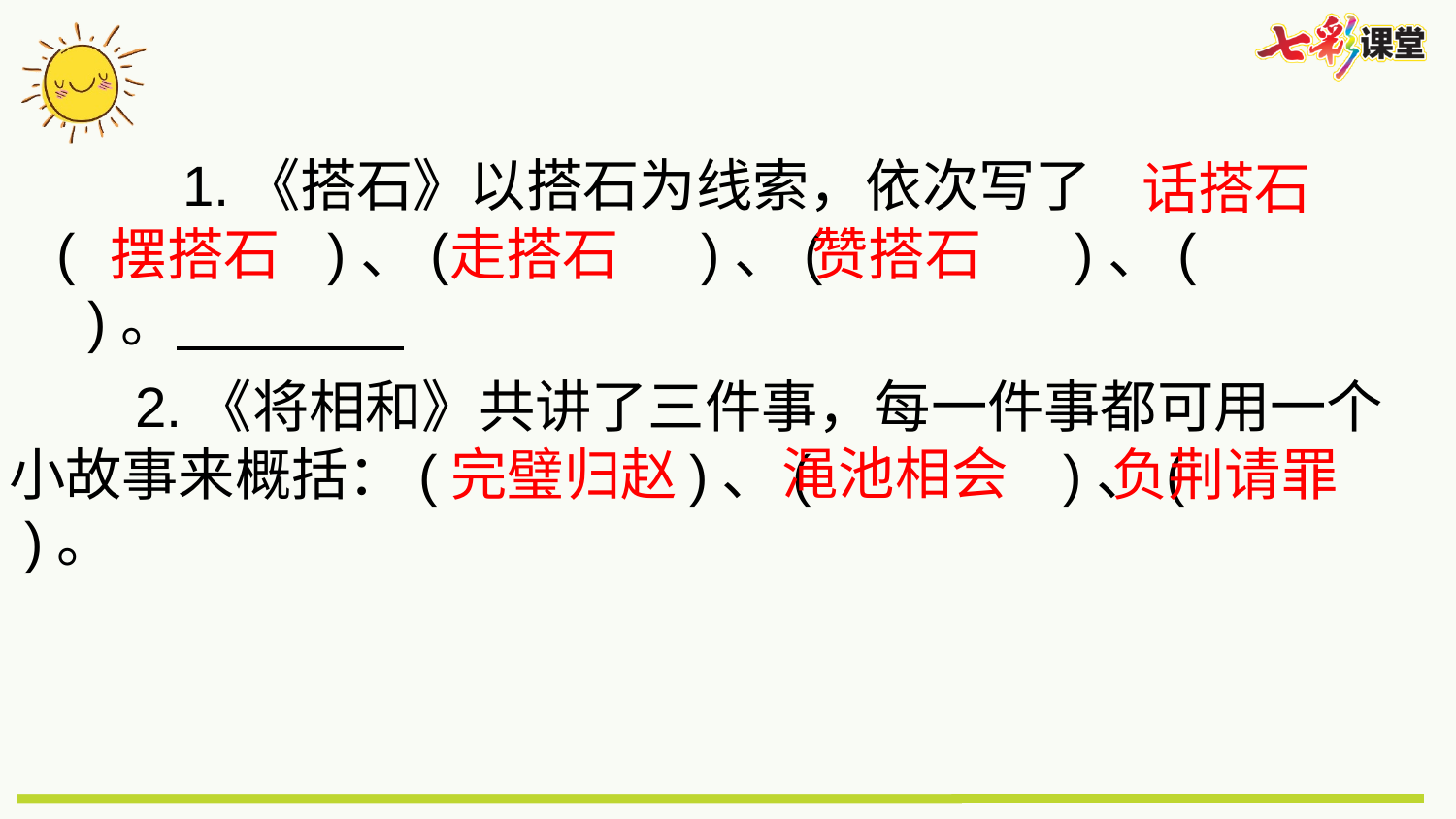

1.《搭石》以搭石为线索，依次写了(                )、(                )、(                )、(                )。
话搭石
摆搭石
走搭石
赞搭石
        2.《将相和》共讲了三件事，每一件事都可用一个小故事来概括：(                )、(                )、(                )。
渑池相会
完璧归赵
负荆请罪